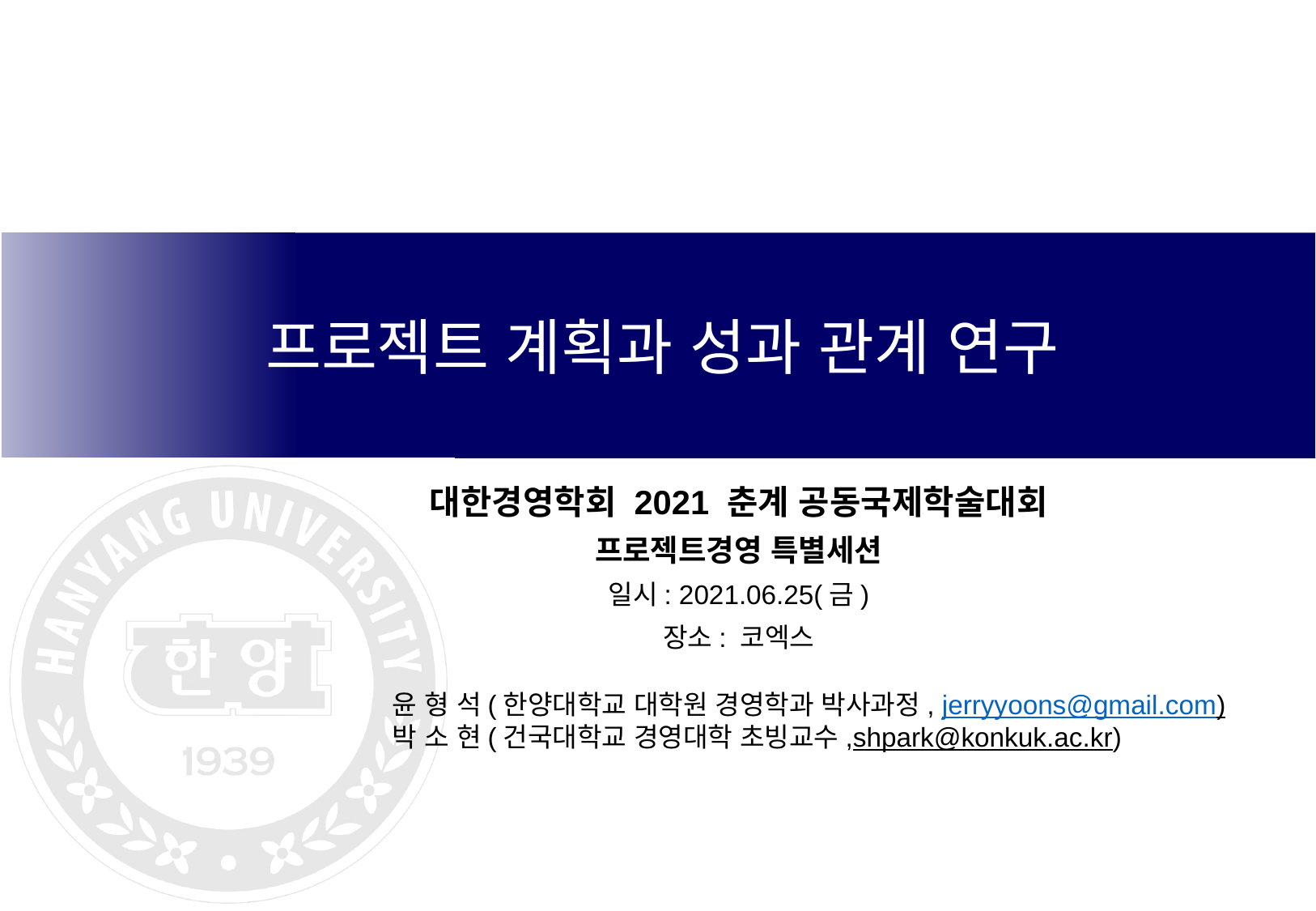

프로젝트 계획과 성과 관계 연구
대한경영학회 2021 춘계 공동국제학술대회
프로젝트경영 특별세션
일시: 2021.06.25(금)
장소: 코엑스
윤 형 석(한양대학교 대학원 경영학과 박사과정, jerryyoons@gmail.com)
박 소 현(건국대학교 경영대학 초빙교수,shpark@konkuk.ac.kr)